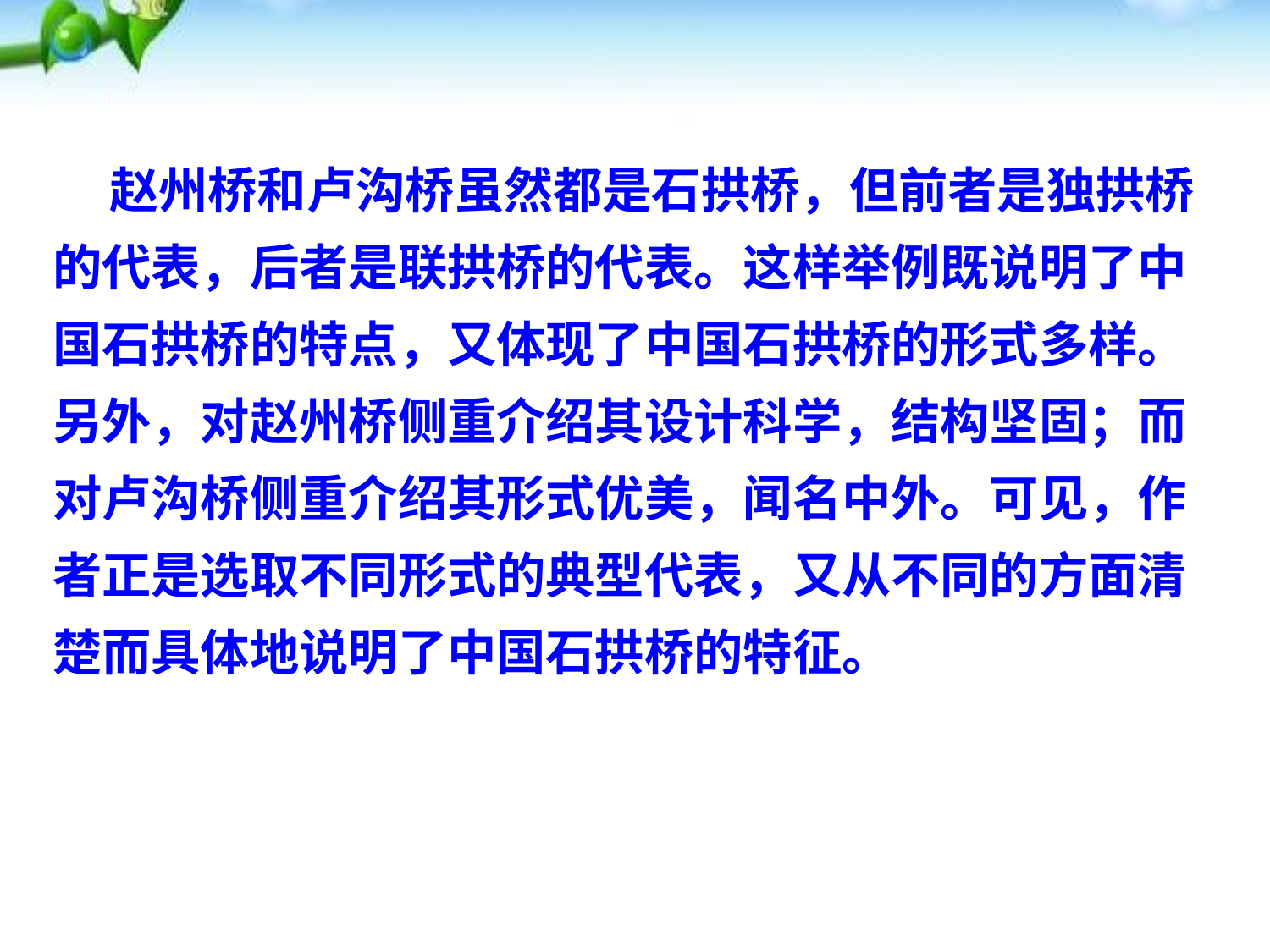

赵州桥和卢沟桥虽然都是石拱桥，但前者是独拱桥的代表，后者是联拱桥的代表。这样举例既说明了中国石拱桥的特点，又体现了中国石拱桥的形式多样。另外，对赵州桥侧重介绍其设计科学，结构坚固；而对卢沟桥侧重介绍其形式优美，闻名中外。可见，作者正是选取不同形式的典型代表，又从不同的方面清楚而具体地说明了中国石拱桥的特征。